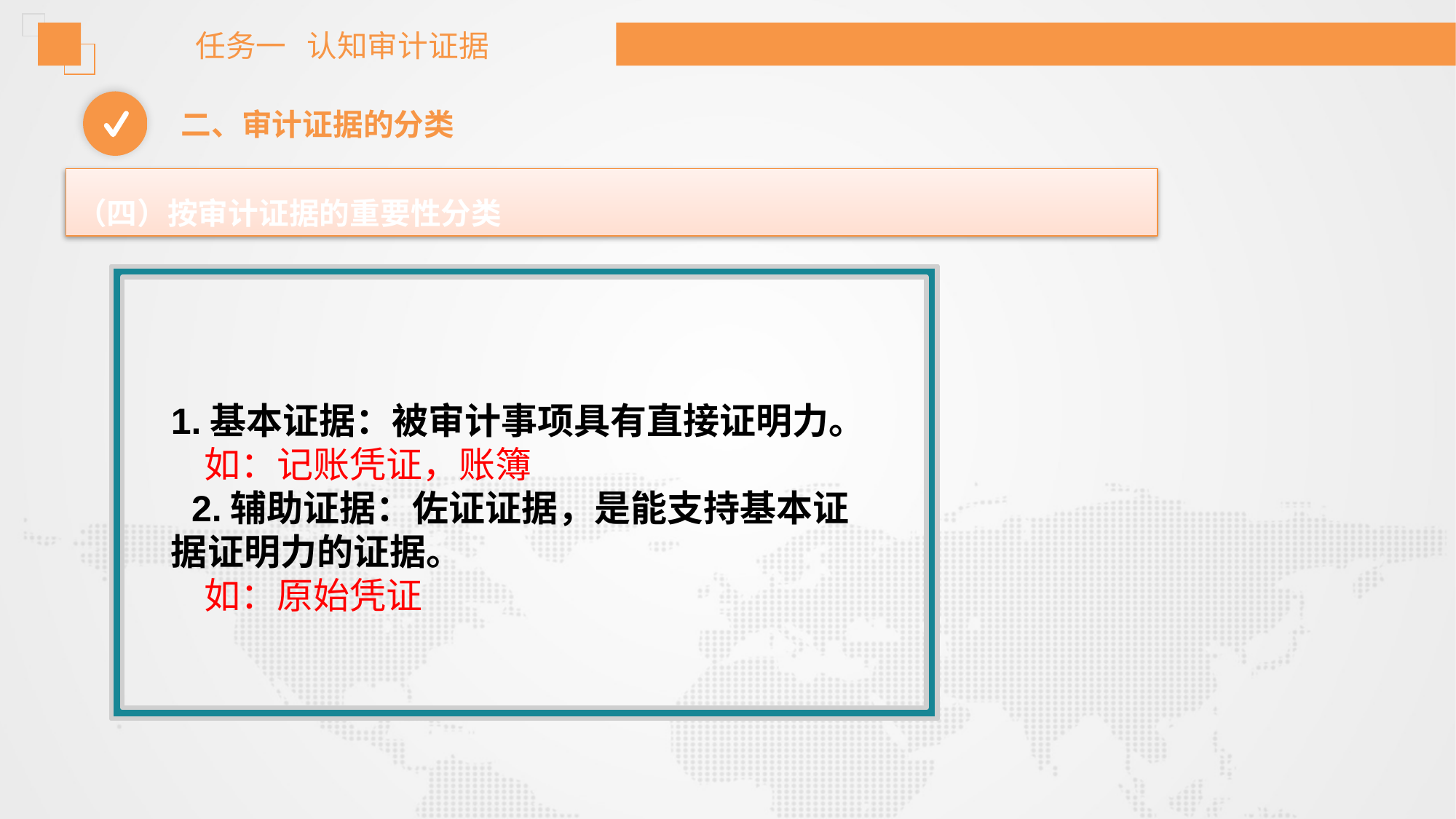

任务一   认知审计证据

二、审计证据的分类

（四）按审计证据的重要性分类

1.基本证据：被审计事项具有直接证明力。
   如：记账凭证，账簿
  2.辅助证据：佐证证据，是能支持基本证据证明力的证据。
   如：原始凭证